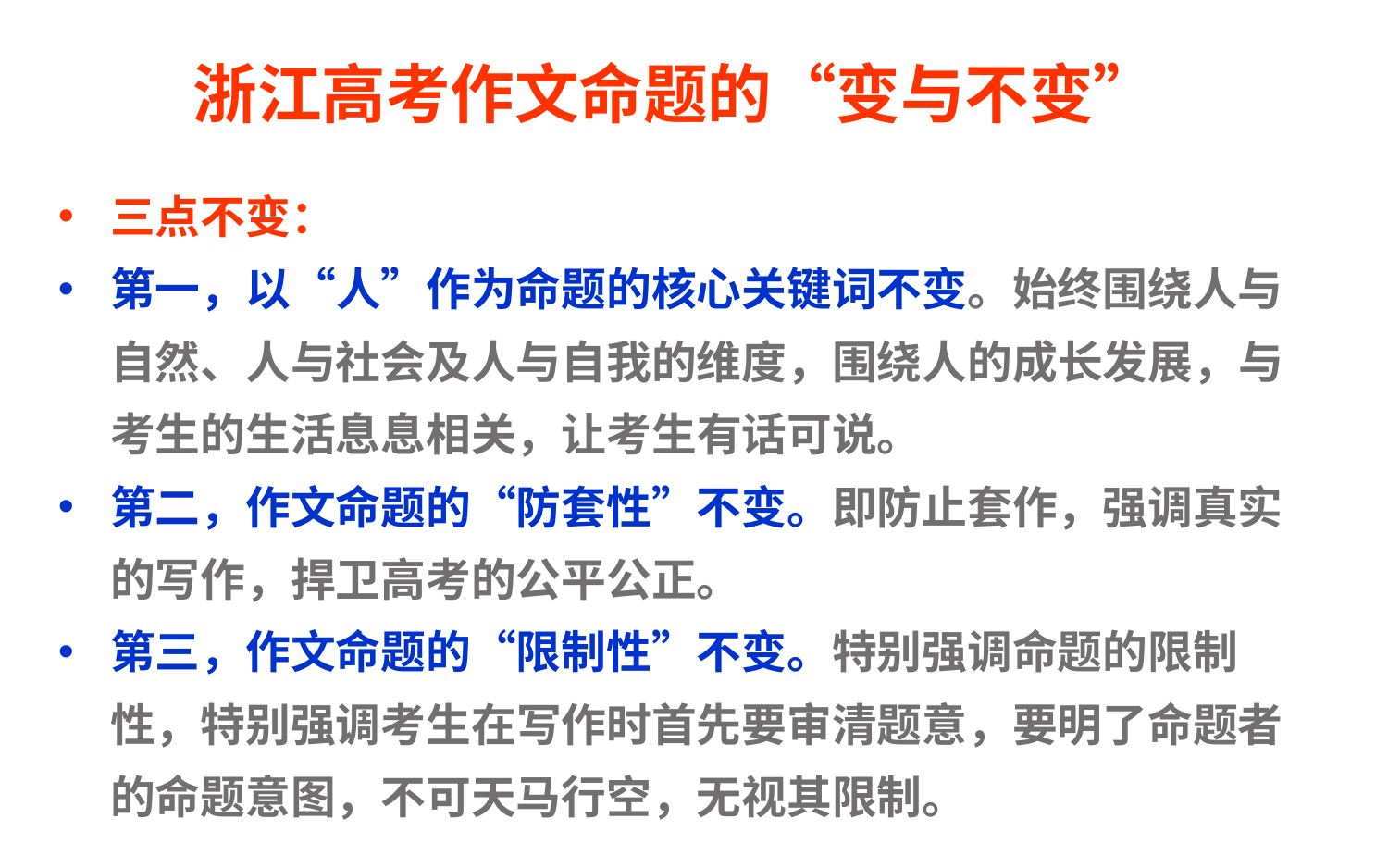

# 浙江高考作文命题的“变与不变”
三点不变：
第一，以“人”作为命题的核心关键词不变。始终围绕人与自然、人与社会及人与自我的维度，围绕人的成长发展，与考生的生活息息相关，让考生有话可说。
第二，作文命题的“防套性”不变。即防止套作，强调真实的写作，捍卫高考的公平公正。
第三，作文命题的“限制性”不变。特别强调命题的限制性，特别强调考生在写作时首先要审清题意，要明了命题者的命题意图，不可天马行空，无视其限制。